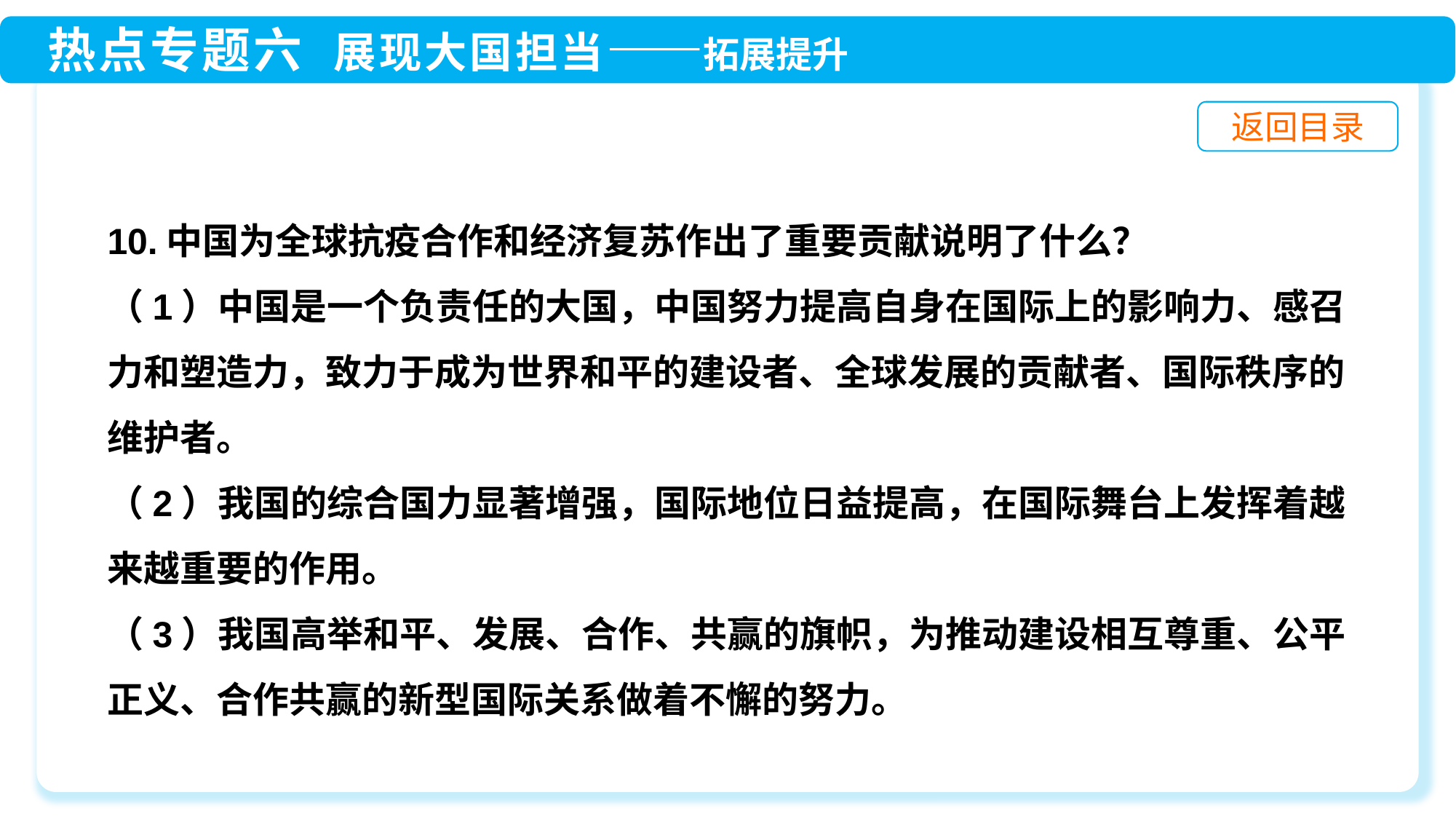

10.中国为全球抗疫合作和经济复苏作出了重要贡献说明了什么？
（1）中国是一个负责任的大国，中国努力提高自身在国际上的影响力、感召力和塑造力，致力于成为世界和平的建设者、全球发展的贡献者、国际秩序的维护者。
（2）我国的综合国力显著增强，国际地位日益提高，在国际舞台上发挥着越来越重要的作用。
（3）我国高举和平、发展、合作、共赢的旗帜，为推动建设相互尊重、公平正义、合作共赢的新型国际关系做着不懈的努力。